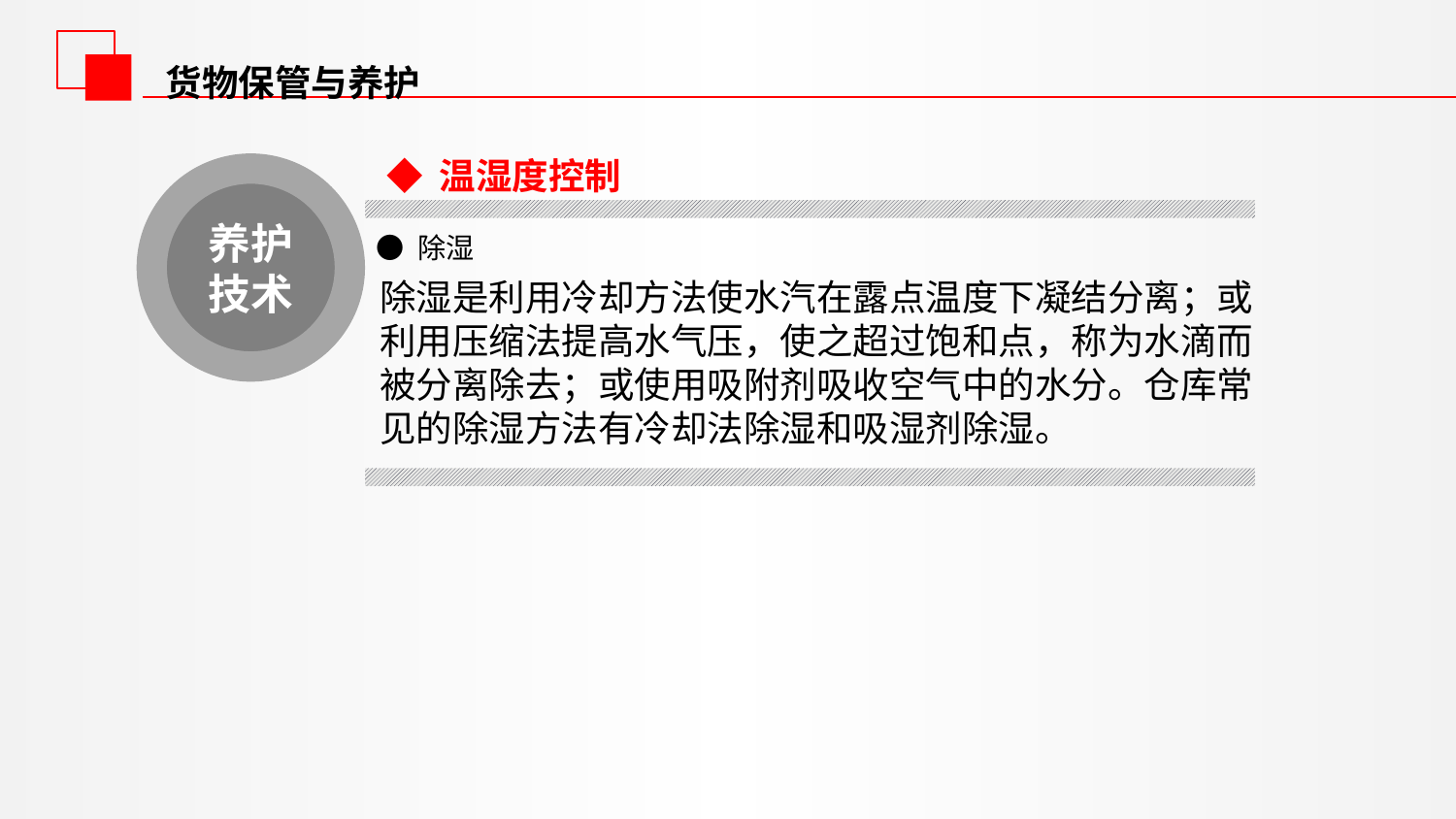

货物保管与养护
◆ 温湿度控制
养护技术

● 除湿
除湿是利用冷却方法使水汽在露点温度下凝结分离；或利用压缩法提高水气压，使之超过饱和点，称为水滴而被分离除去；或使用吸附剂吸收空气中的水分。仓库常见的除湿方法有冷却法除湿和吸湿剂除湿。